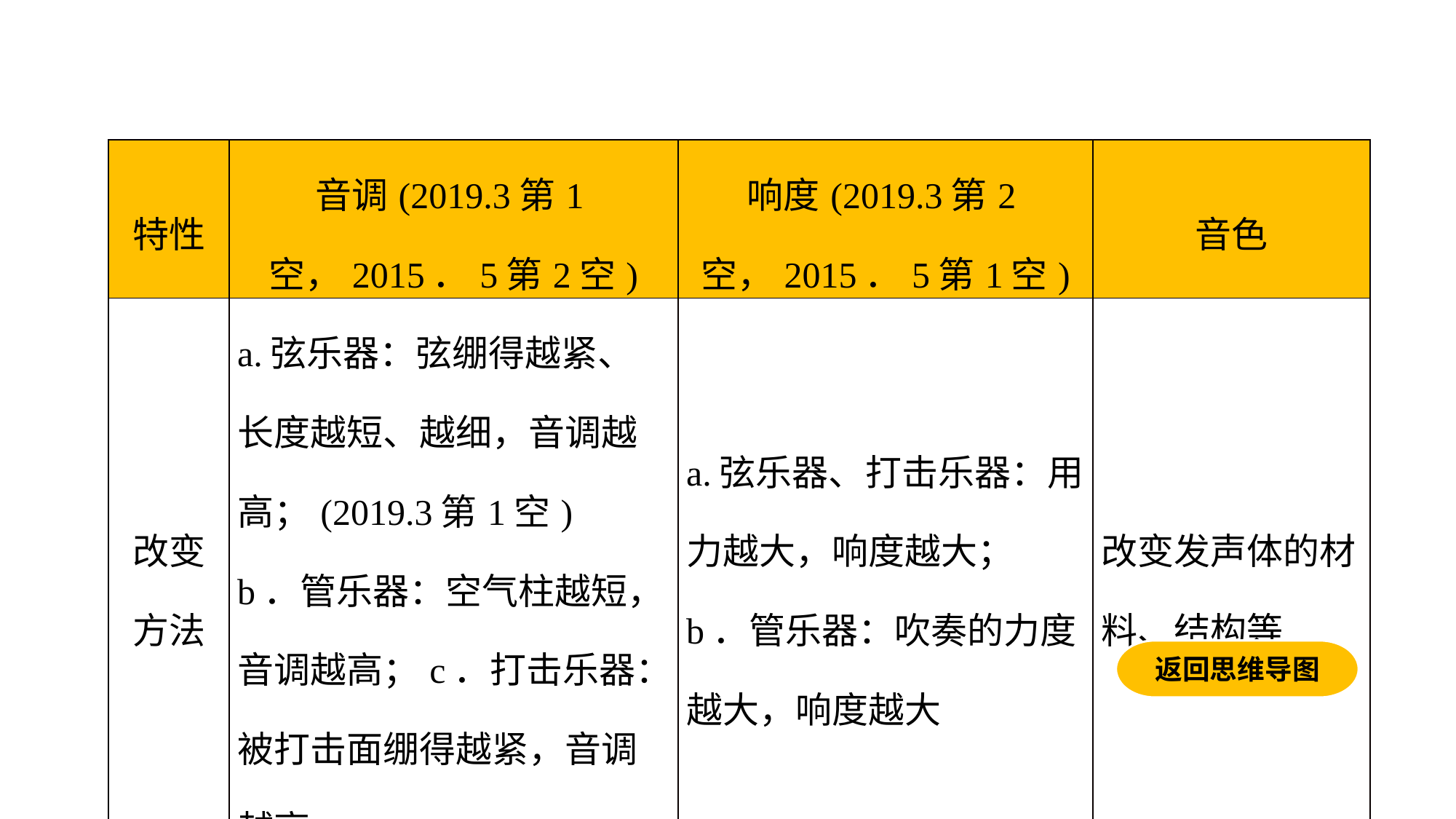

| 特性 | 音调(2019.3第1空，2015．5第2空) | 响度(2019.3第2空，2015．5第1空) | 音色 |
| --- | --- | --- | --- |
| 改变方法 | a.弦乐器：弦绷得越紧、长度越短、越细，音调越高；(2019.3第1空) b．管乐器：空气柱越短，音调越高；c．打击乐器：被打击面绷得越紧，音调越高 | a.弦乐器、打击乐器：用力越大，响度越大；b．管乐器：吹奏的力度越大，响度越大 | 改变发声体的材料、结构等 |
返回思维导图